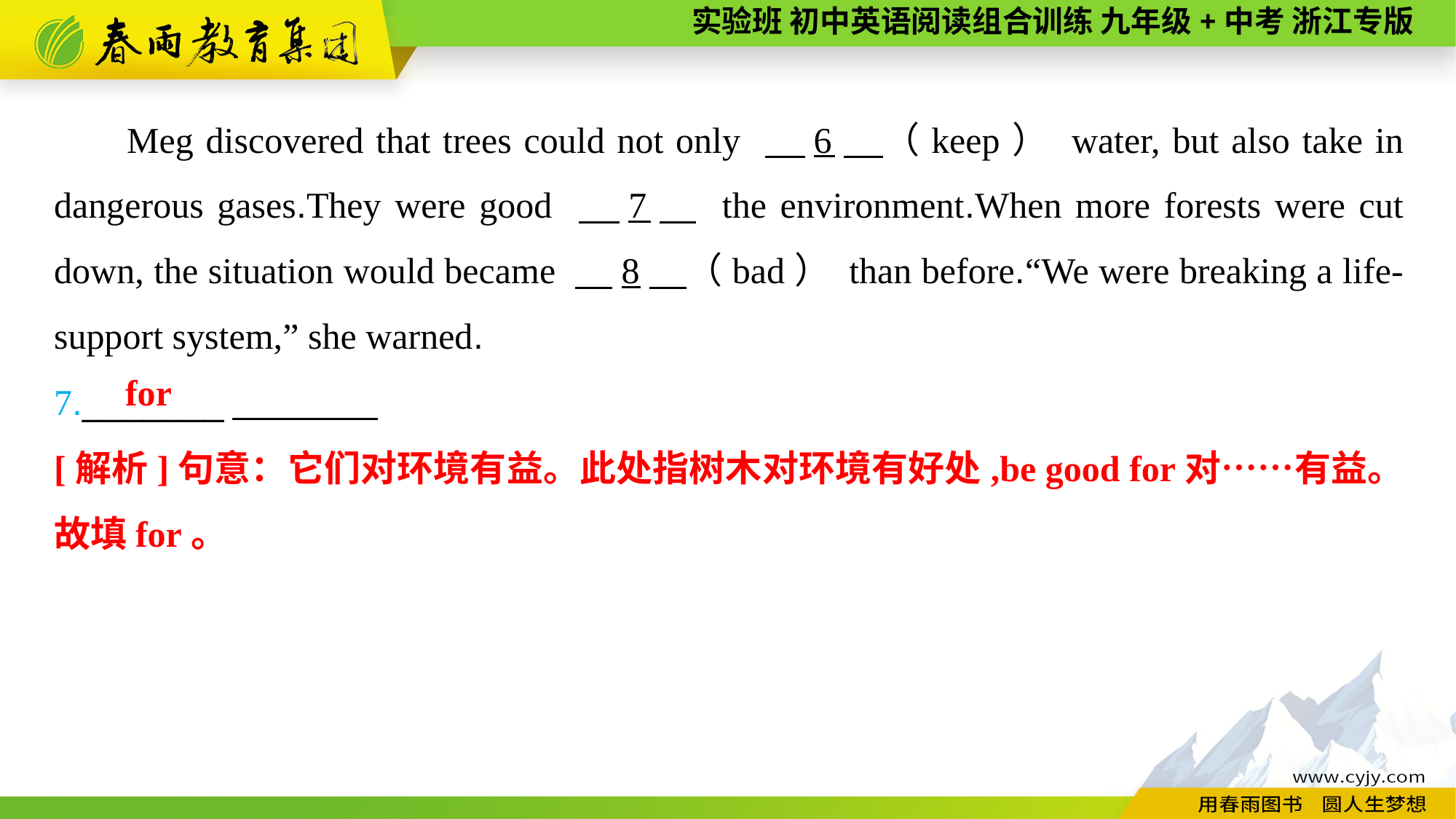

Meg discovered that trees could not only 　6　（keep） water, but also take in dangerous gases.They were good 　7　 the environment.When more forests were cut down, the situation would became 　8　（bad） than before.“We were breaking a life-support system,” she warned.
7._______
for
[解析]句意：它们对环境有益。此处指树木对环境有好处,be good for对……有益。故填for。